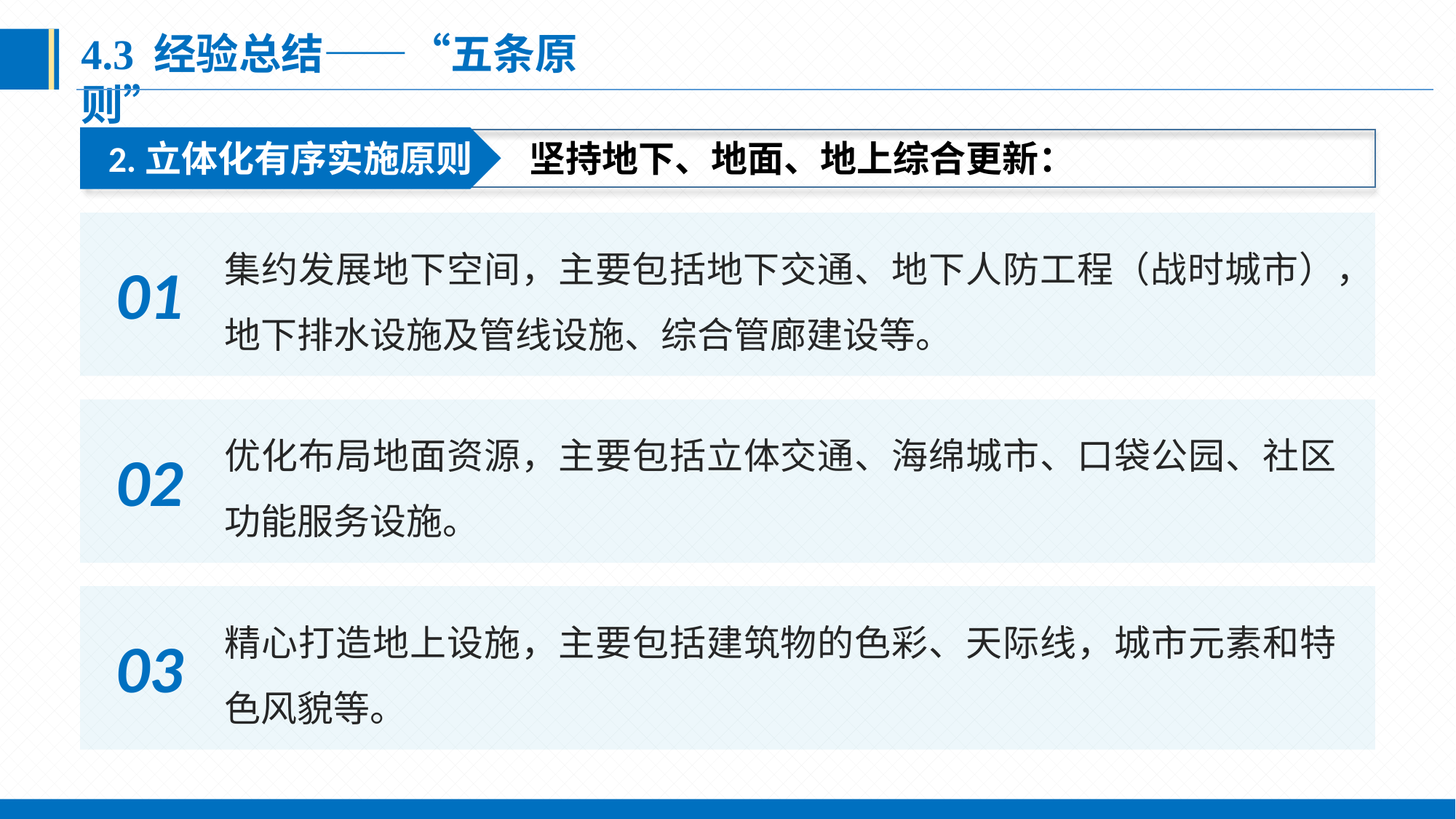

4.3 经验总结——“五条原则”

2.立体化有序实施原则
坚持地下、地面、地上综合更新：

集约发展地下空间，主要包括地下交通、地下人防工程（战时城市），地下排水设施及管线设施、综合管廊建设等。
01

优化布局地面资源，主要包括立体交通、海绵城市、口袋公园、社区功能服务设施。
02

精心打造地上设施，主要包括建筑物的色彩、天际线，城市元素和特色风貌等。
03